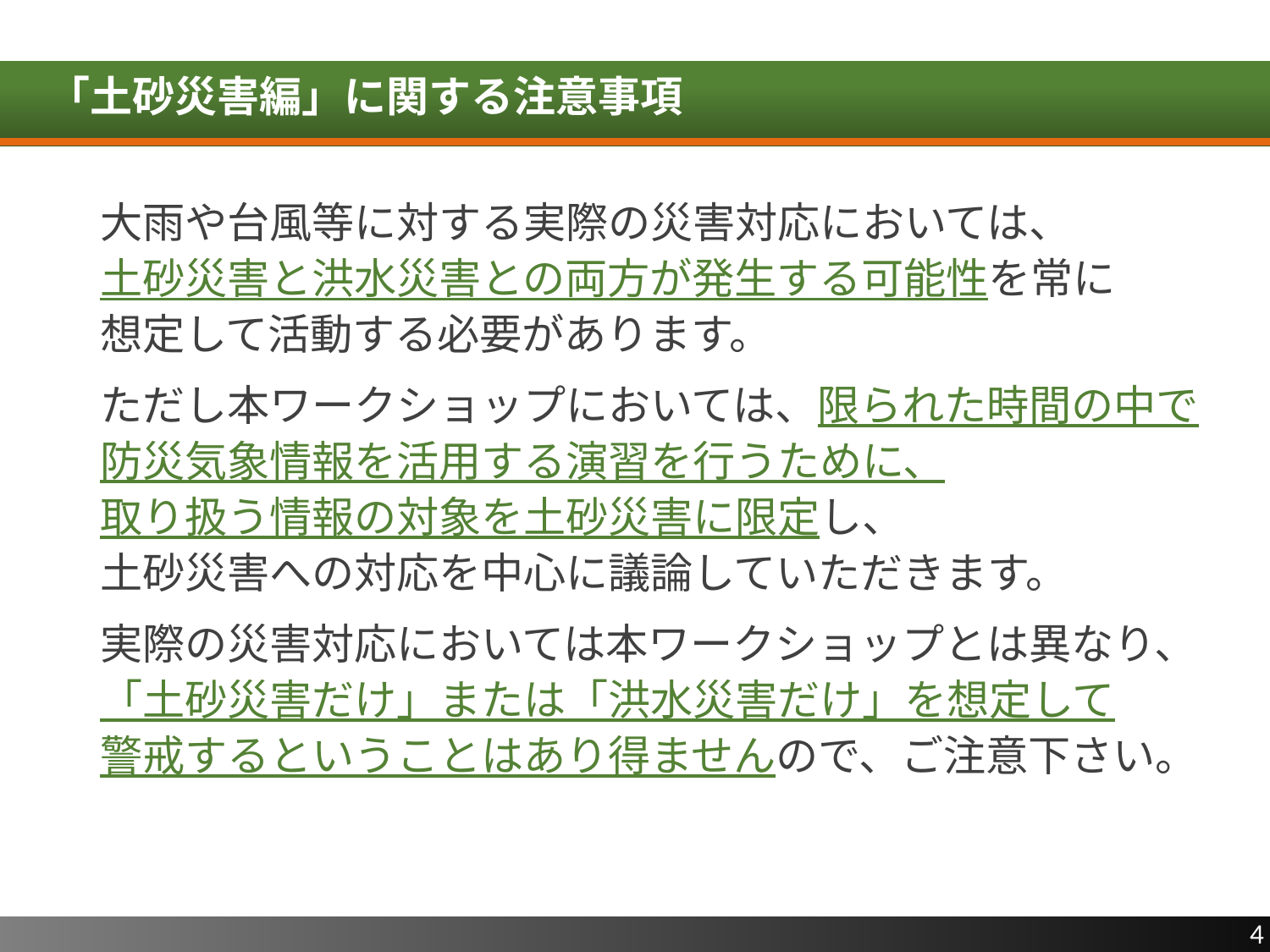

# 「土砂災害編」に関する注意事項
大雨や台風等に対する実際の災害対応においては、
土砂災害と洪水災害との両方が発生する可能性を常に
想定して活動する必要があります。
ただし本ワークショップにおいては、限られた時間の中で防災気象情報を活用する演習を行うために、
取り扱う情報の対象を土砂災害に限定し、
土砂災害への対応を中心に議論していただきます。
実際の災害対応においては本ワークショップとは異なり、
「土砂災害だけ」または「洪水災害だけ」を想定して
警戒するということはあり得ませんので、ご注意下さい。
4